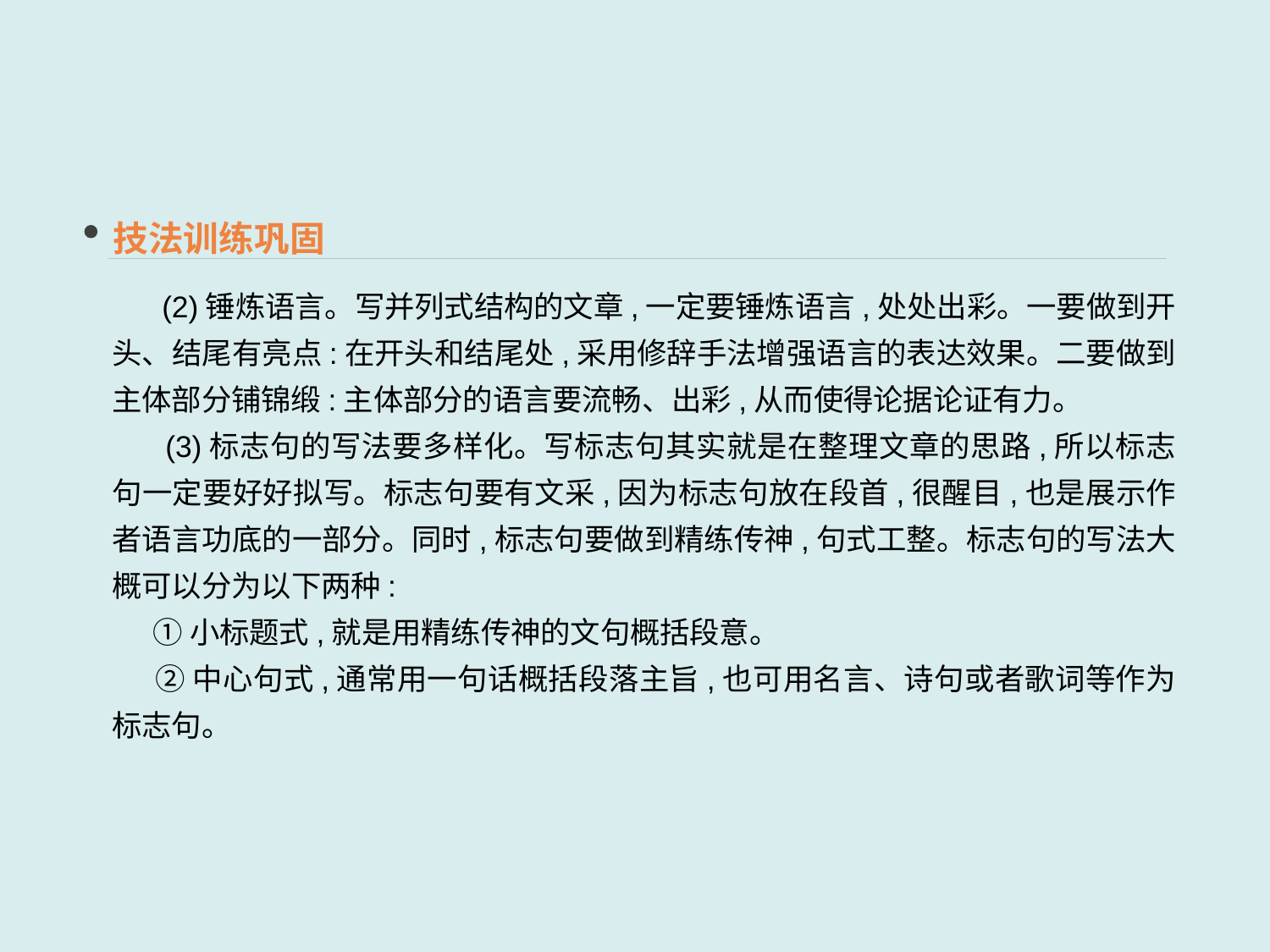

技法训练巩固

      (2)锤炼语言。写并列式结构的文章,一定要锤炼语言,处处出彩。一要做到开头、结尾有亮点:在开头和结尾处,采用修辞手法增强语言的表达效果。二要做到主体部分铺锦缎:主体部分的语言要流畅、出彩,从而使得论据论证有力。
      (3)标志句的写法要多样化。写标志句其实就是在整理文章的思路,所以标志句一定要好好拟写。标志句要有文采,因为标志句放在段首,很醒目,也是展示作者语言功底的一部分。同时,标志句要做到精练传神,句式工整。标志句的写法大概可以分为以下两种:
      ①小标题式,就是用精练传神的文句概括段意。
      ②中心句式,通常用一句话概括段落主旨,也可用名言、诗句或者歌词等作为标志句。